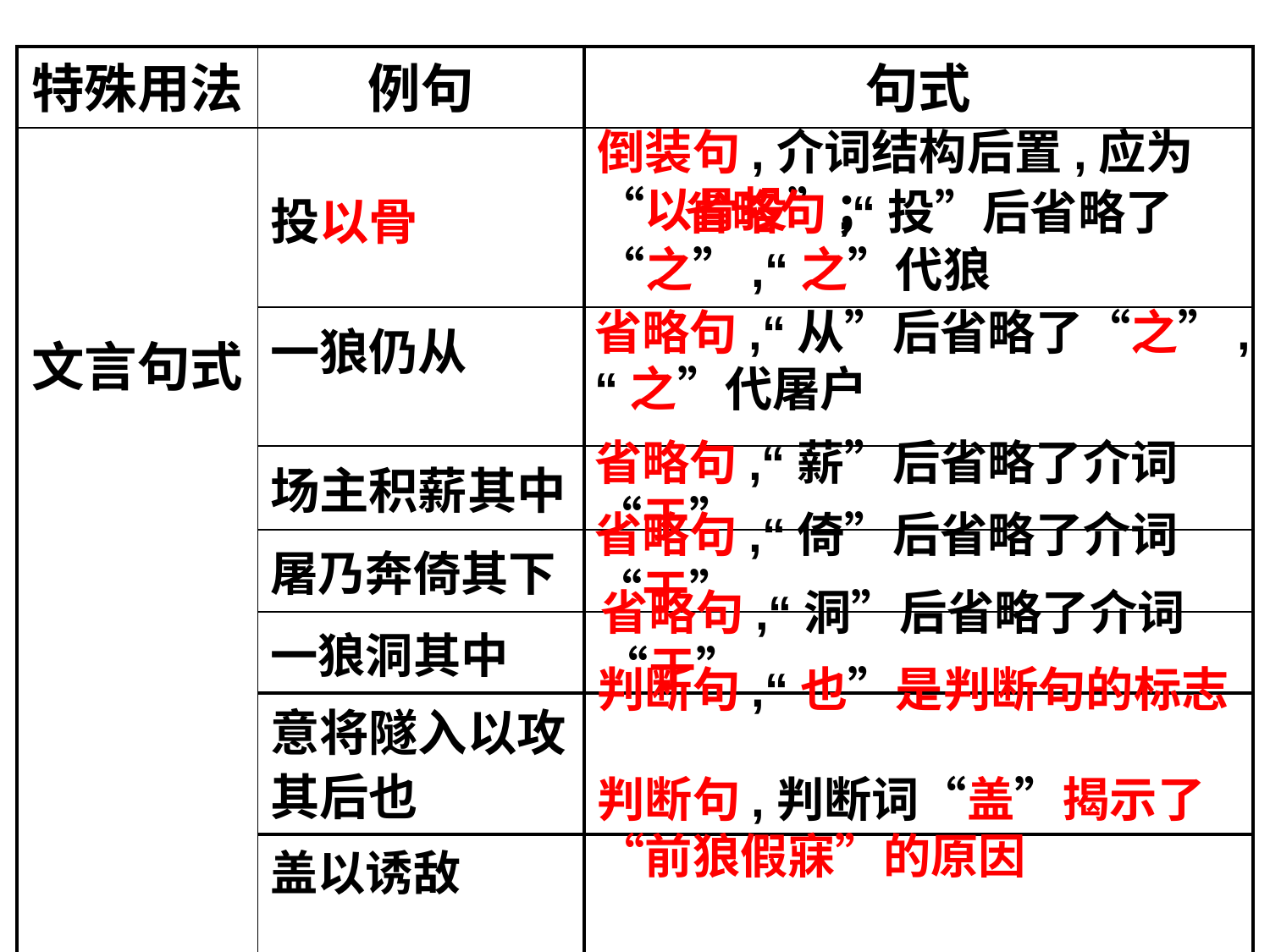

| 特殊用法 | 例句 | 句式 |
| --- | --- | --- |
| 文言句式 | 投以骨 |  |
|  | 一狼仍从 |  |
|  | 场主积薪其中 |  |
|  | 屠乃奔倚其下 |  |
|  | 一狼洞其中 |  |
|  | 意将隧入以攻其后也 |  |
|  | 盖以诱敌 |  |
倒装句,介词结构后置,应为“以骨投”；

       省略句,“投”后省略了“之”,“之”代狼
省略句,“从”后省略了“之”,“之”代屠户
省略句,“薪”后省略了介词“于”
省略句,“倚”后省略了介词“于”
省略句,“洞”后省略了介词“于”
判断句,“也”是判断句的标志
判断句,判断词“盖”揭示了“前狼假寐”的原因